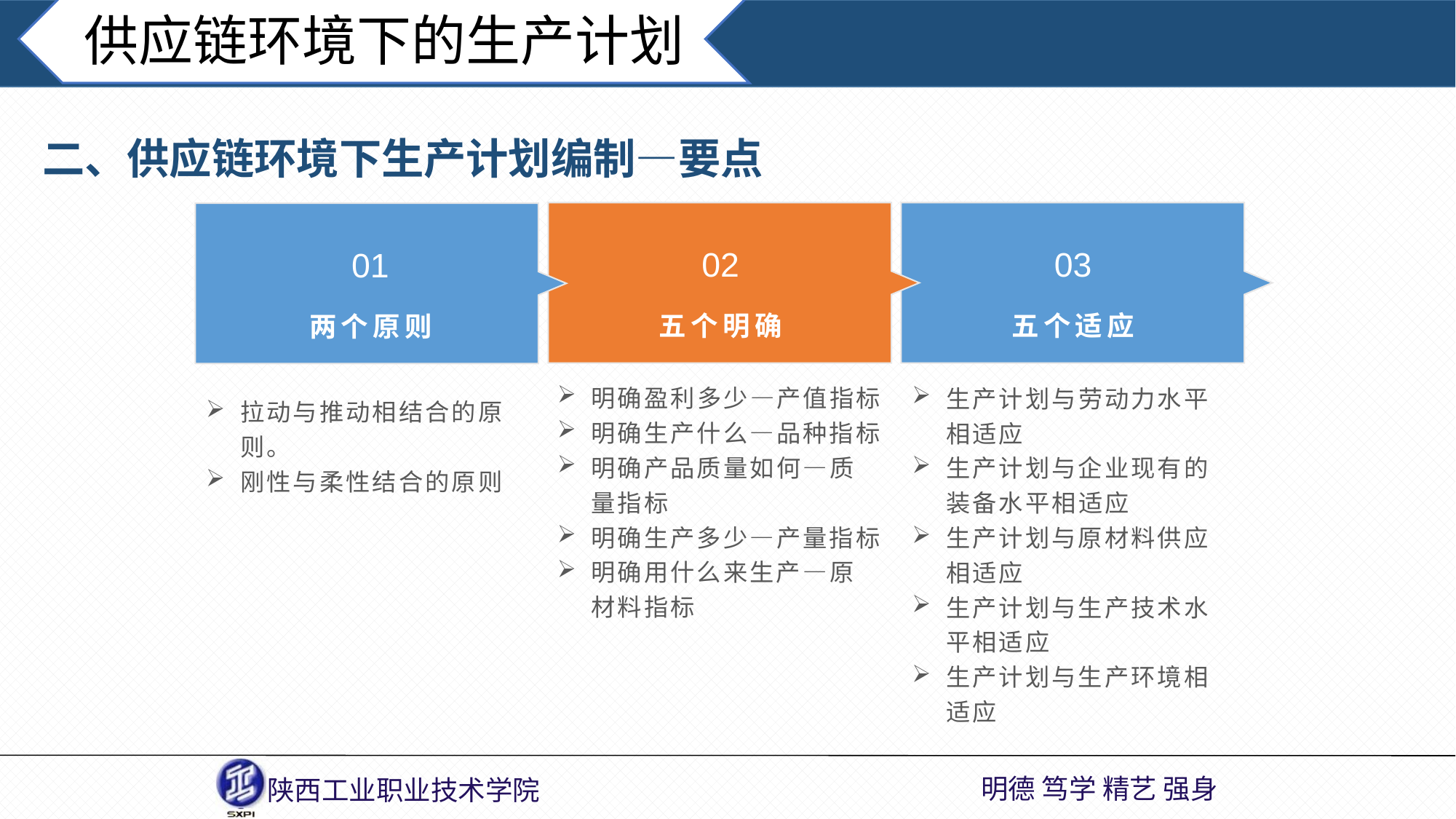

供应链环境下的生产计划

二、供应链环境下生产计划编制—要点
02
03
01
五个明确
五个适应
两个原则
明确盈利多少—产值指标
明确生产什么—品种指标
明确产品质量如何—质量指标
明确生产多少—产量指标
明确用什么来生产—原材料指标
生产计划与劳动力水平相适应
生产计划与企业现有的装备水平相适应
生产计划与原材料供应相适应
生产计划与生产技术水平相适应
生产计划与生产环境相适应
拉动与推动相结合的原则。
刚性与柔性结合的原则